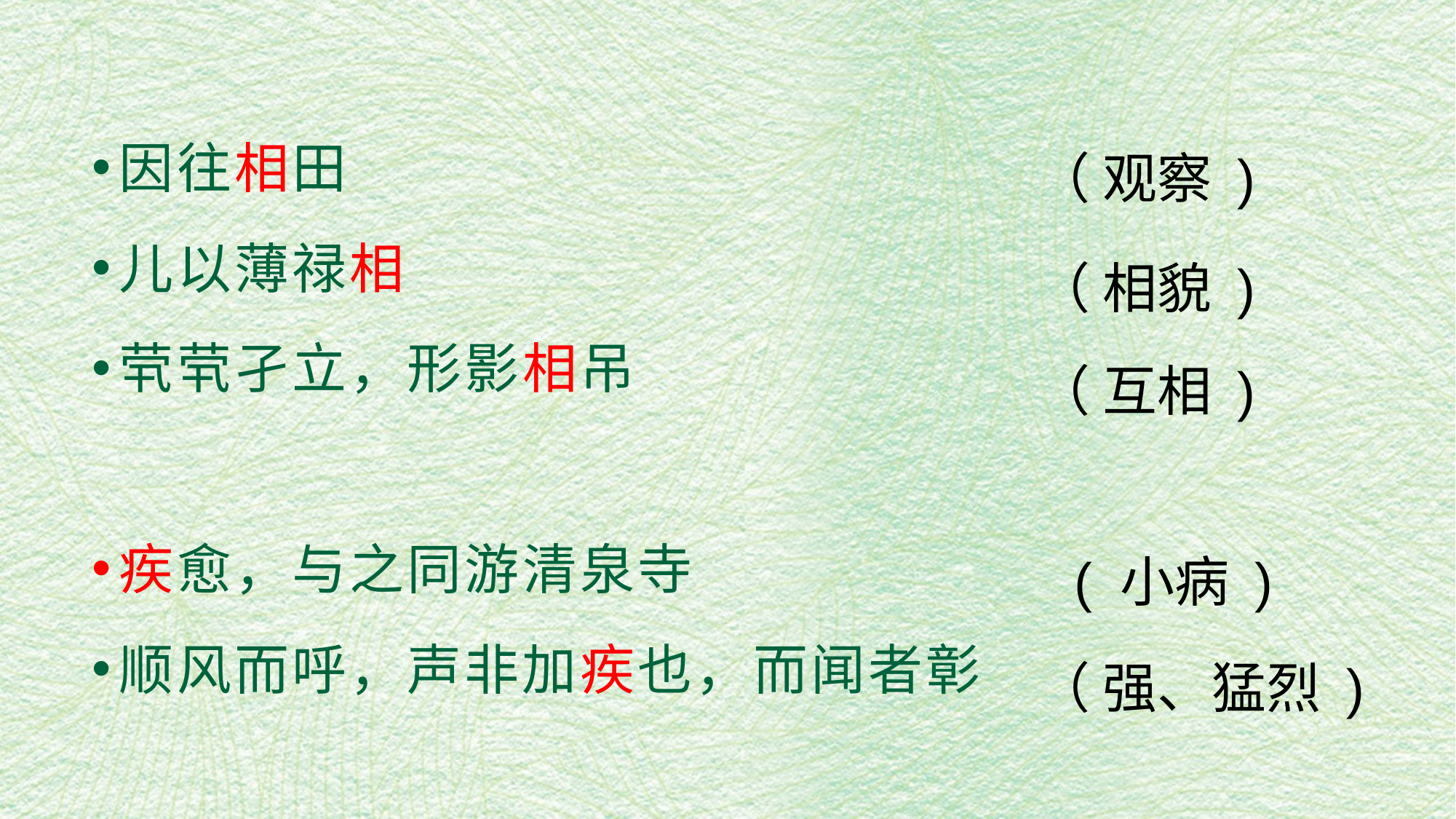

#
因往相田
儿以薄禄相
茕茕孑立，形影相吊

疾愈，与之同游清泉寺
顺风而呼，声非加疾也，而闻者彰

（ 观察 )
（ 相貌 )
（ 互相 )
( 小病 )
（ 强、猛烈 )